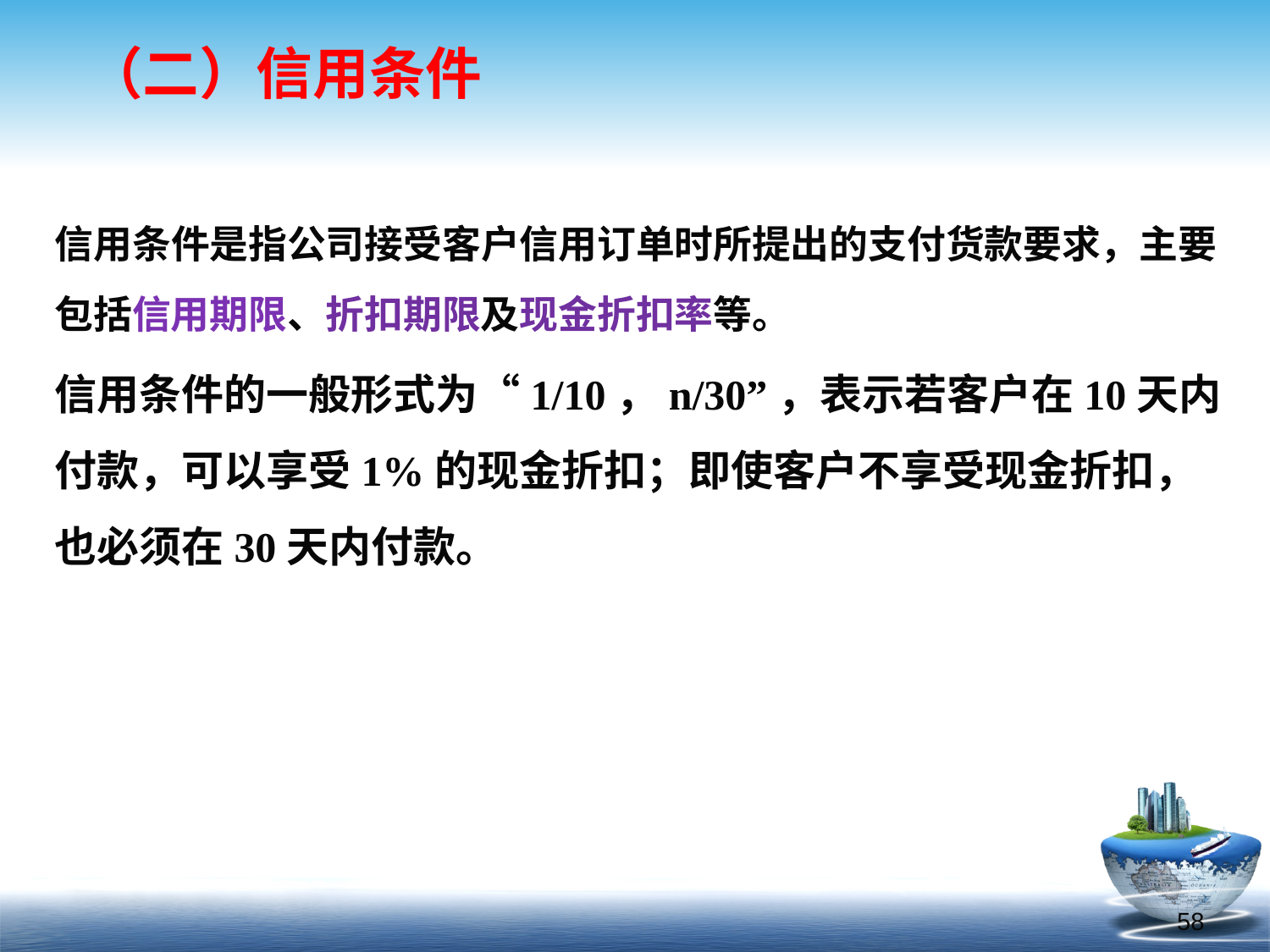

（二）信用条件
信用条件是指公司接受客户信用订单时所提出的支付货款要求，主要包括信用期限、折扣期限及现金折扣率等。
信用条件的一般形式为“1/10，n/30”，表示若客户在10天内付款，可以享受1%的现金折扣；即使客户不享受现金折扣，也必须在30天内付款。
58